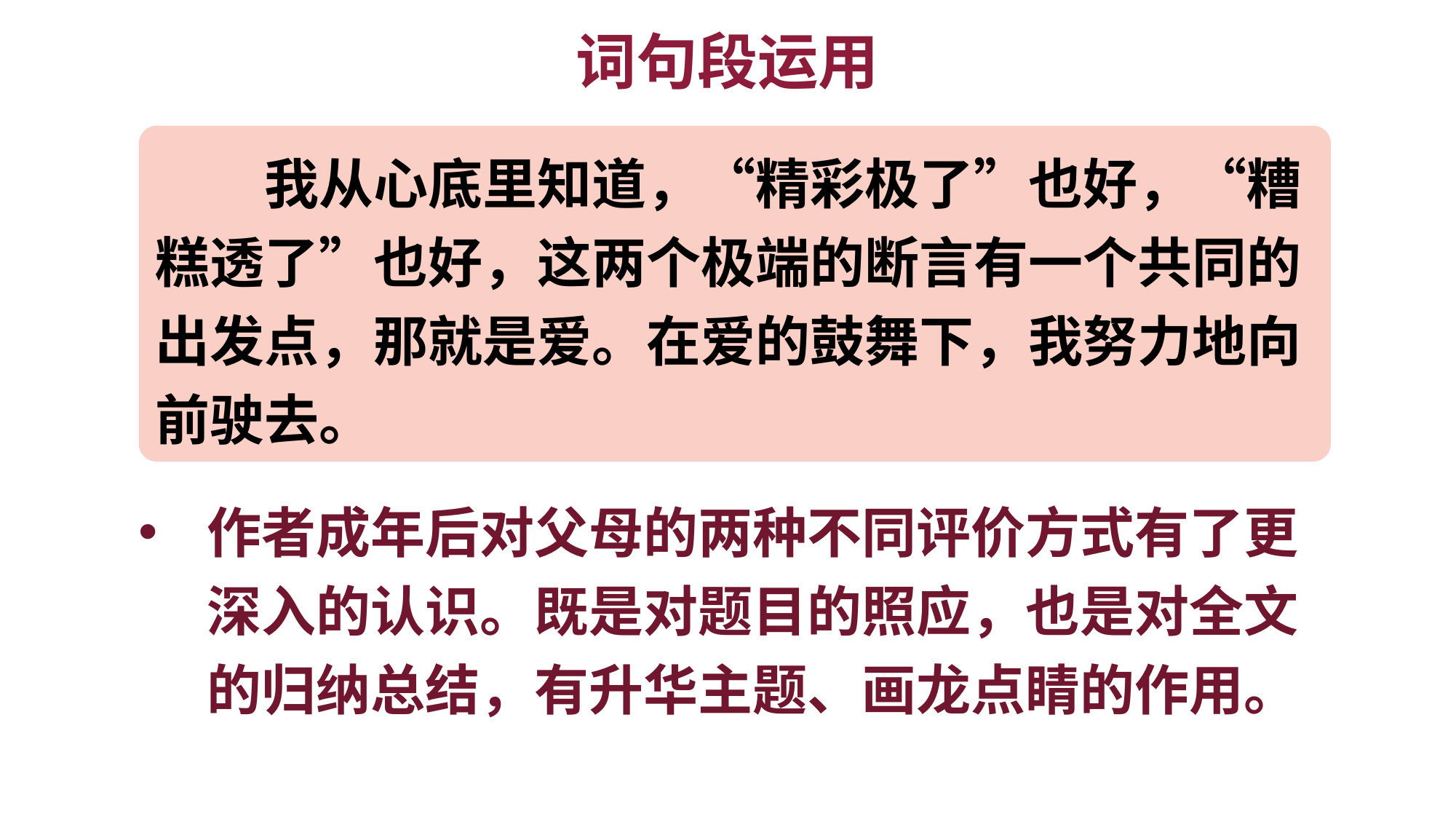

词句段运用
我从心底里知道，“精彩极了”也好，“糟糕透了”也好，这两个极端的断言有一个共同的出发点，那就是爱。在爱的鼓舞下，我努力地向前驶去。
作者成年后对父母的两种不同评价方式有了更深入的认识。既是对题目的照应，也是对全文的归纳总结，有升华主题、画龙点睛的作用。